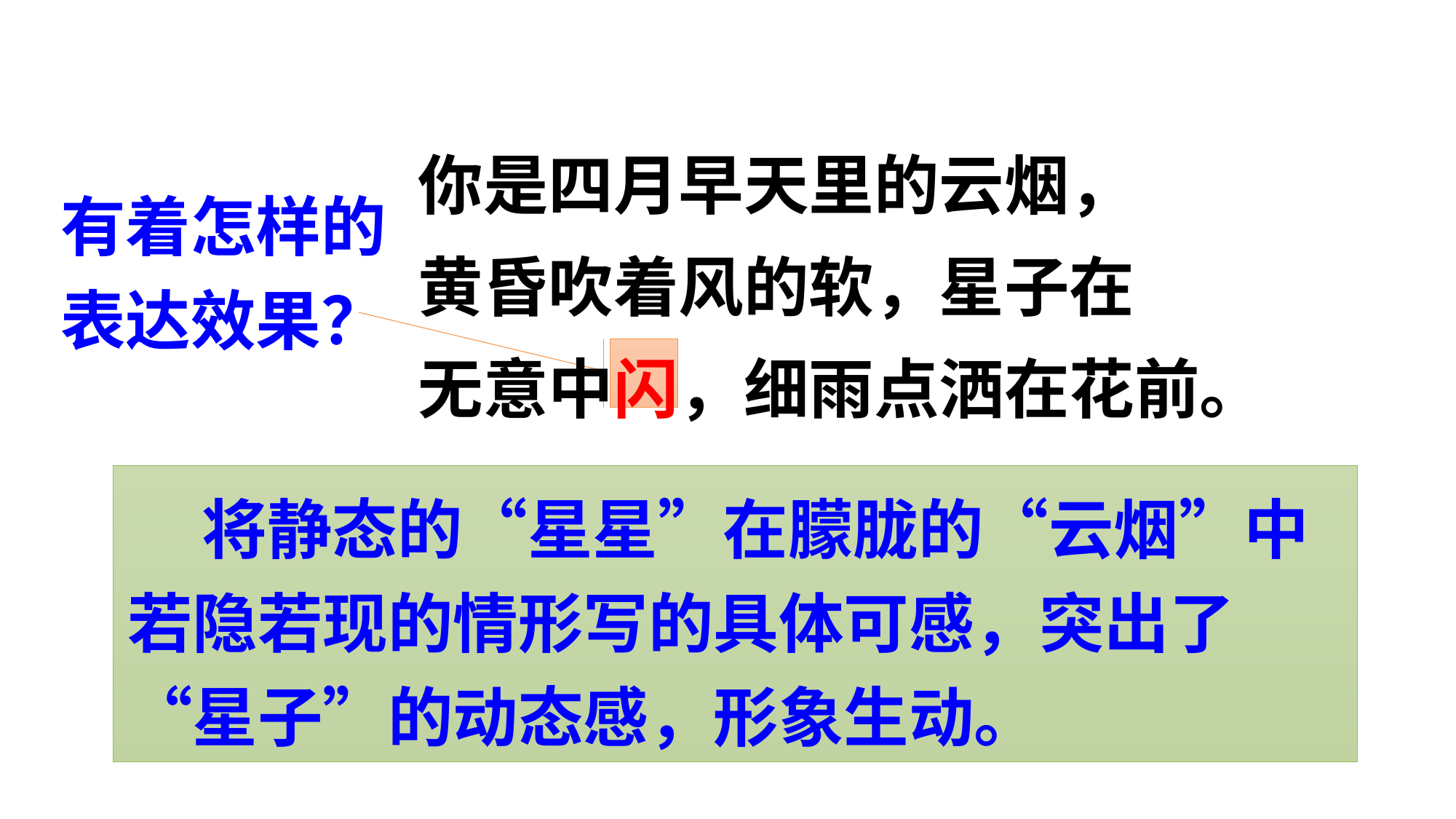

你是四月早天里的云烟，
黄昏吹着风的软，星子在
无意中闪，细雨点洒在花前。
有着怎样的表达效果？

    将静态的“星星”在朦胧的“云烟”中若隐若现的情形写的具体可感，突出了“星子”的动态感，形象生动。